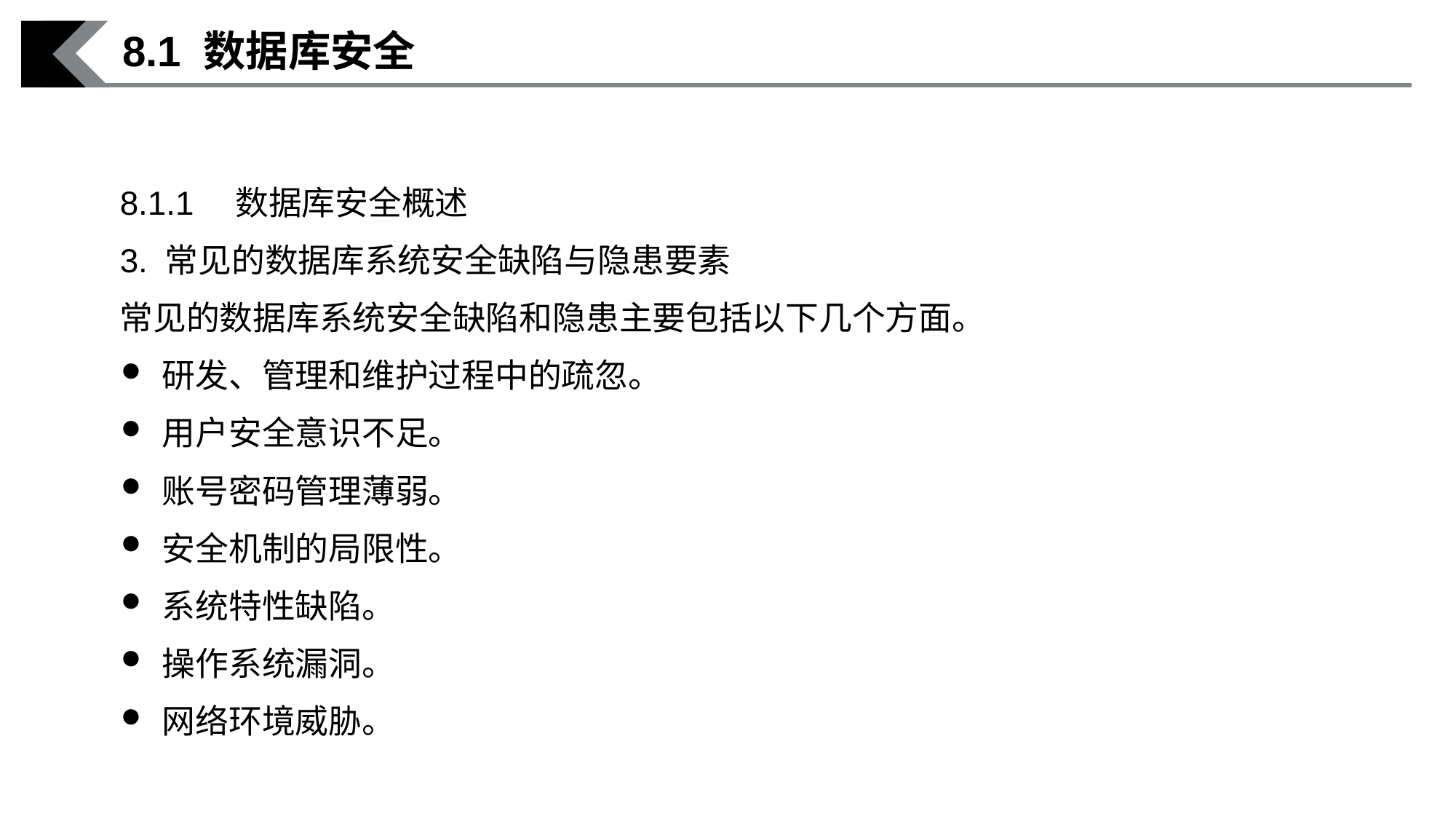

8.1 数据库安全
8.1.1　数据库安全概述
3. 常见的数据库系统安全缺陷与隐患要素
常见的数据库系统安全缺陷和隐患主要包括以下几个方面。
研发、管理和维护过程中的疏忽。
用户安全意识不足。
账号密码管理薄弱。
安全机制的局限性。
系统特性缺陷。
操作系统漏洞。
网络环境威胁。